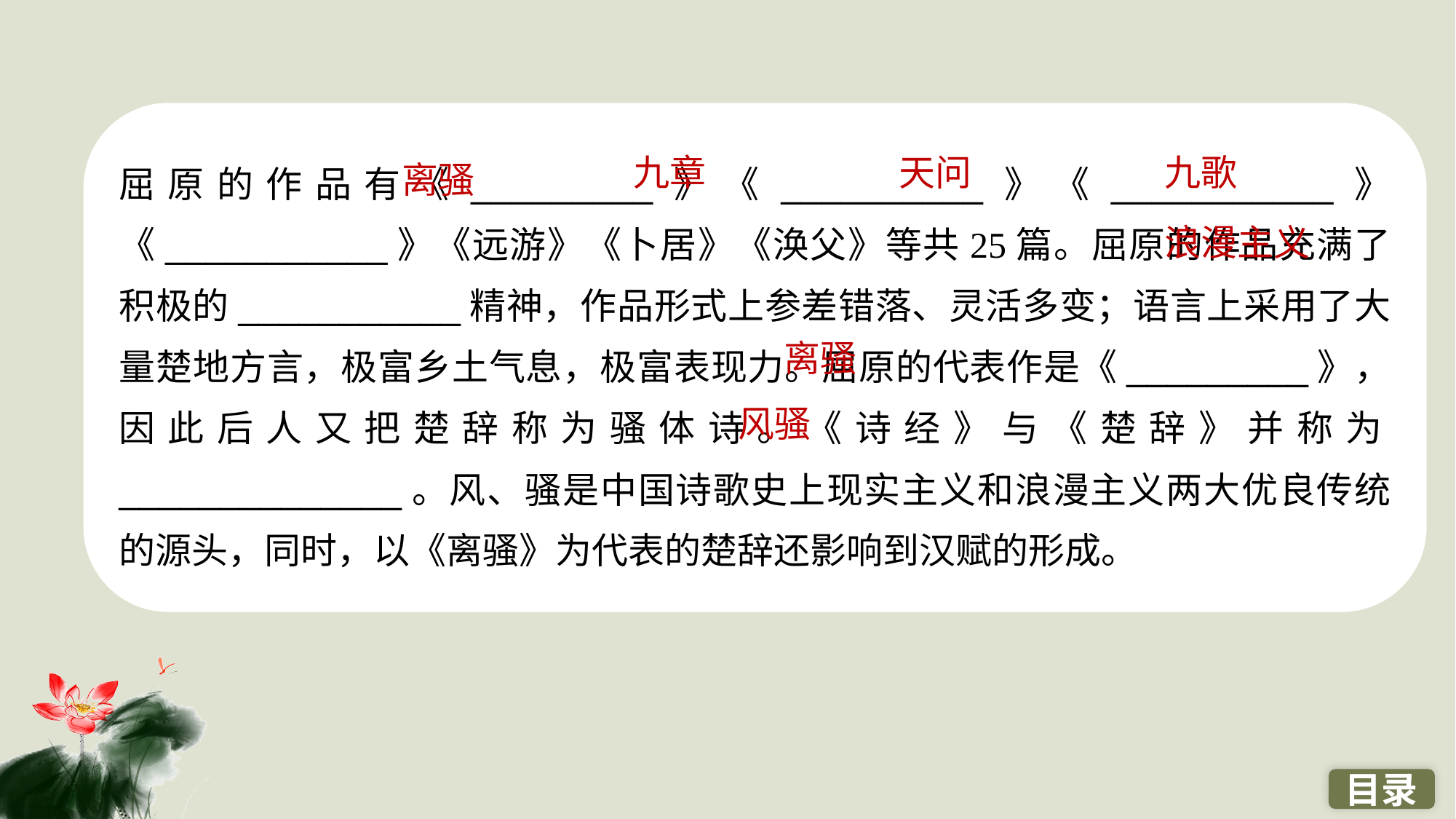

屈原的作品有《_________》《__________》《___________》《___________》《远游》《卜居》《涣父》等共25篇。屈原的作品充满了积极的___________精神，作品形式上参差错落、灵活多变；语言上采用了大量楚地方言，极富乡土气息，极富表现力。屈原的代表作是《_________》，因此后人又把楚辞称为骚体诗。《诗经》与《楚辞》并称为______________。风、骚是中国诗歌史上现实主义和浪漫主义两大优良传统的源头，同时，以《离骚》为代表的楚辞还影响到汉赋的形成。
九章
天问
九歌
离骚
浪漫主义
离骚
风骚